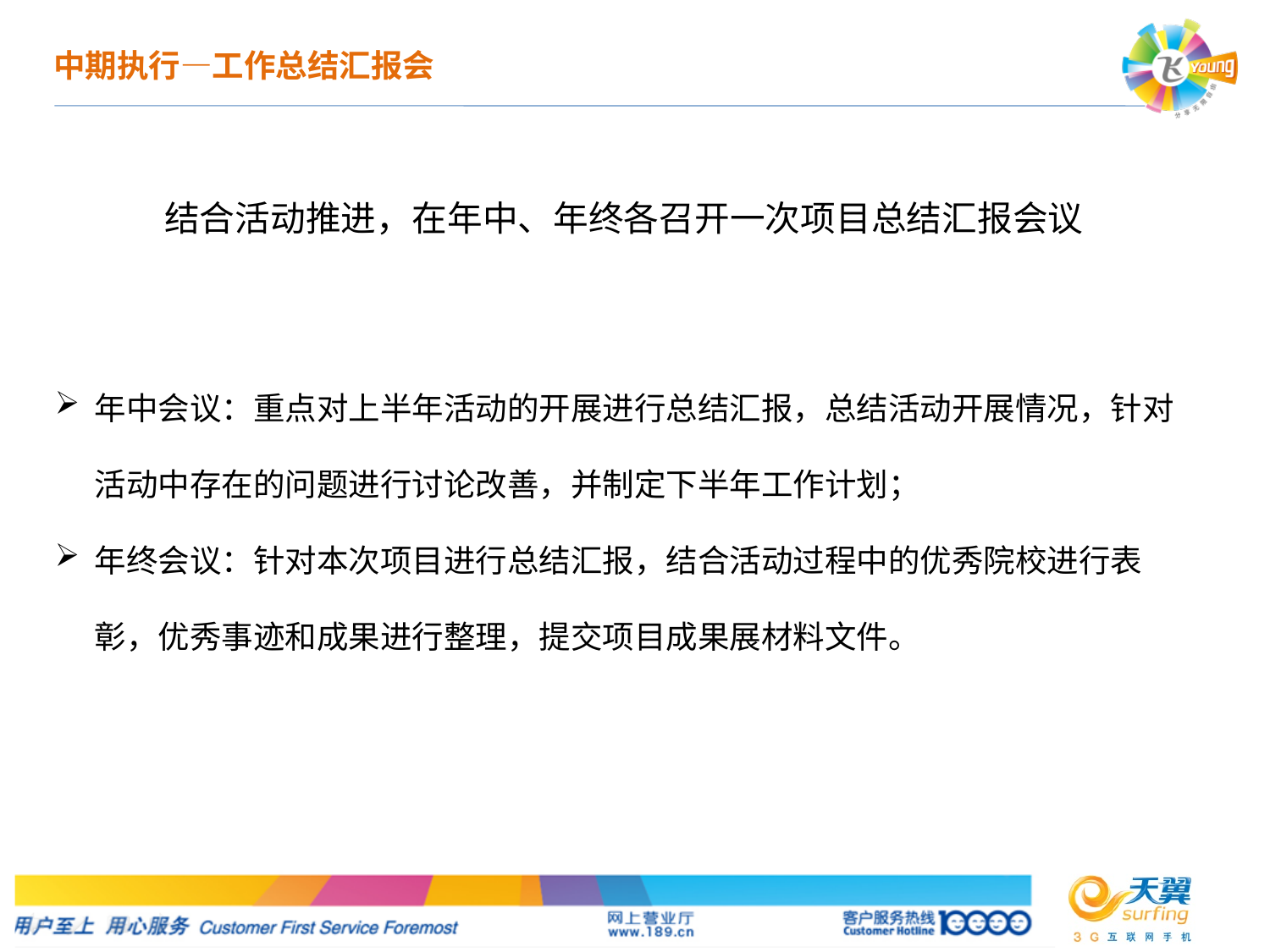

中期执行—工作总结汇报会
结合活动推进，在年中、年终各召开一次项目总结汇报会议
年中会议：重点对上半年活动的开展进行总结汇报，总结活动开展情况，针对活动中存在的问题进行讨论改善，并制定下半年工作计划；
年终会议：针对本次项目进行总结汇报，结合活动过程中的优秀院校进行表彰，优秀事迹和成果进行整理，提交项目成果展材料文件。